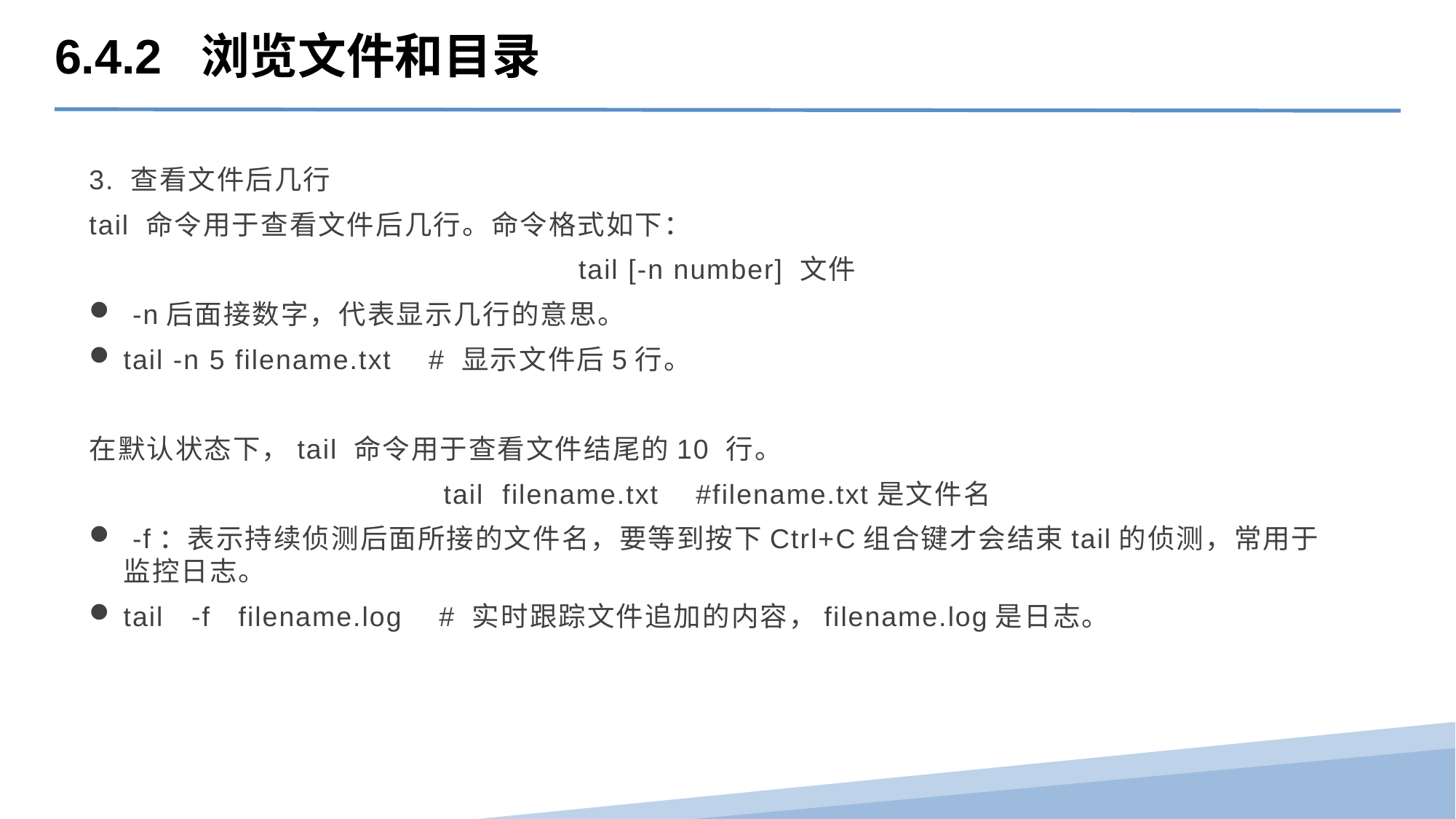

6.4.2  浏览文件和目录
3. 查看文件后几行
tail 命令用于查看文件后几行。命令格式如下：
tail [-n number] 文件
 -n后面接数字，代表显示几行的意思。
tail -n 5 filename.txt    # 显示文件后5行。

在默认状态下，tail 命令用于查看文件结尾的10 行。
tail  filename.txt    #filename.txt是文件名
 -f：表示持续侦测后面所接的文件名，要等到按下Ctrl+C组合键才会结束tail的侦测，常用于监控日志。
tail   -f   filename.log    # 实时跟踪文件追加的内容，filename.log是日志。